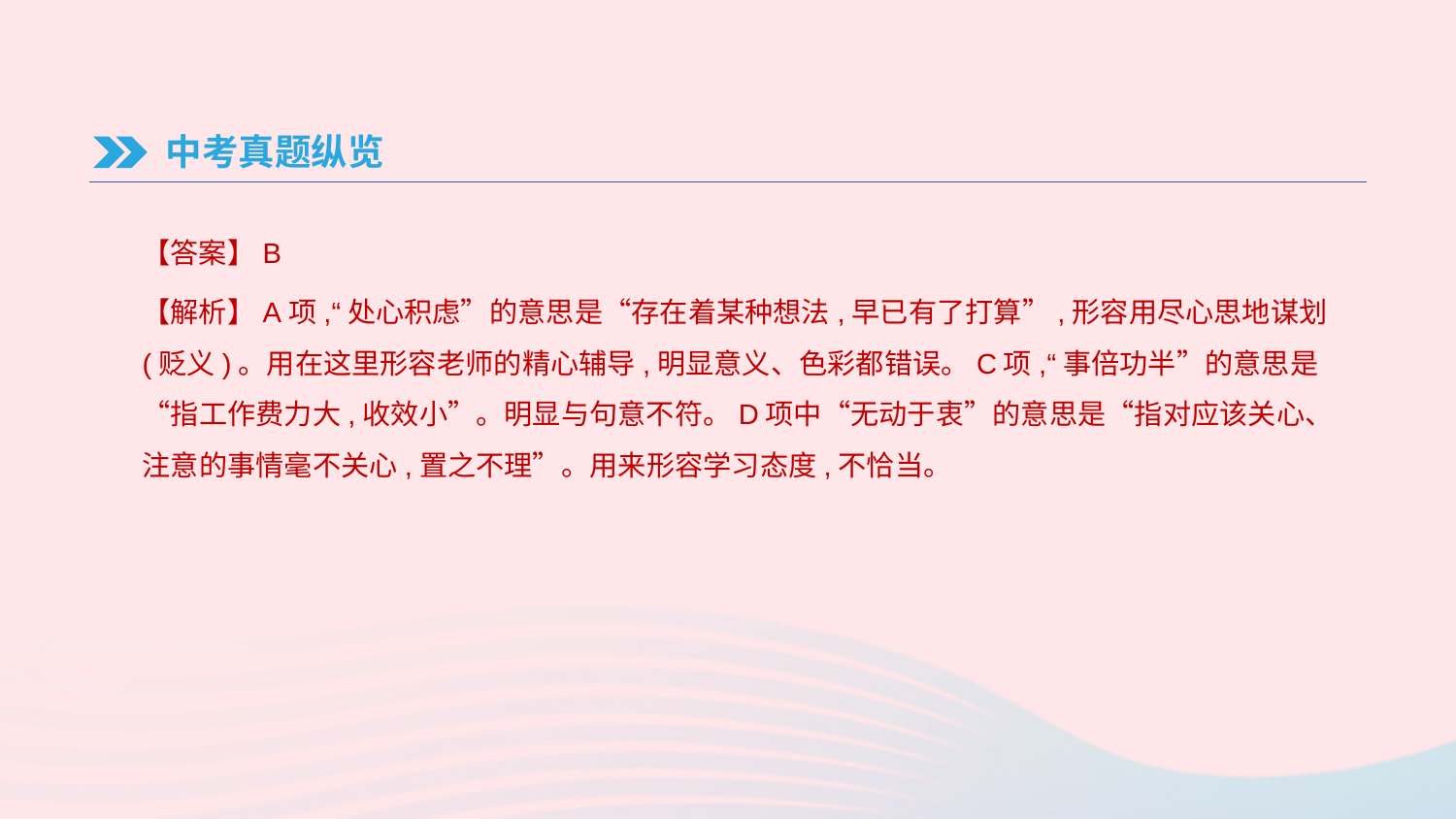

中考真题纵览

【答案】B
【解析】A项,“处心积虑”的意思是“存在着某种想法,早已有了打算”,形容用尽心思地谋划(贬义)。用在这里形容老师的精心辅导,明显意义、色彩都错误。C项,“事倍功半”的意思是“指工作费力大,收效小”。明显与句意不符。D项中“无动于衷”的意思是“指对应该关心、注意的事情毫不关心,置之不理”。用来形容学习态度,不恰当。